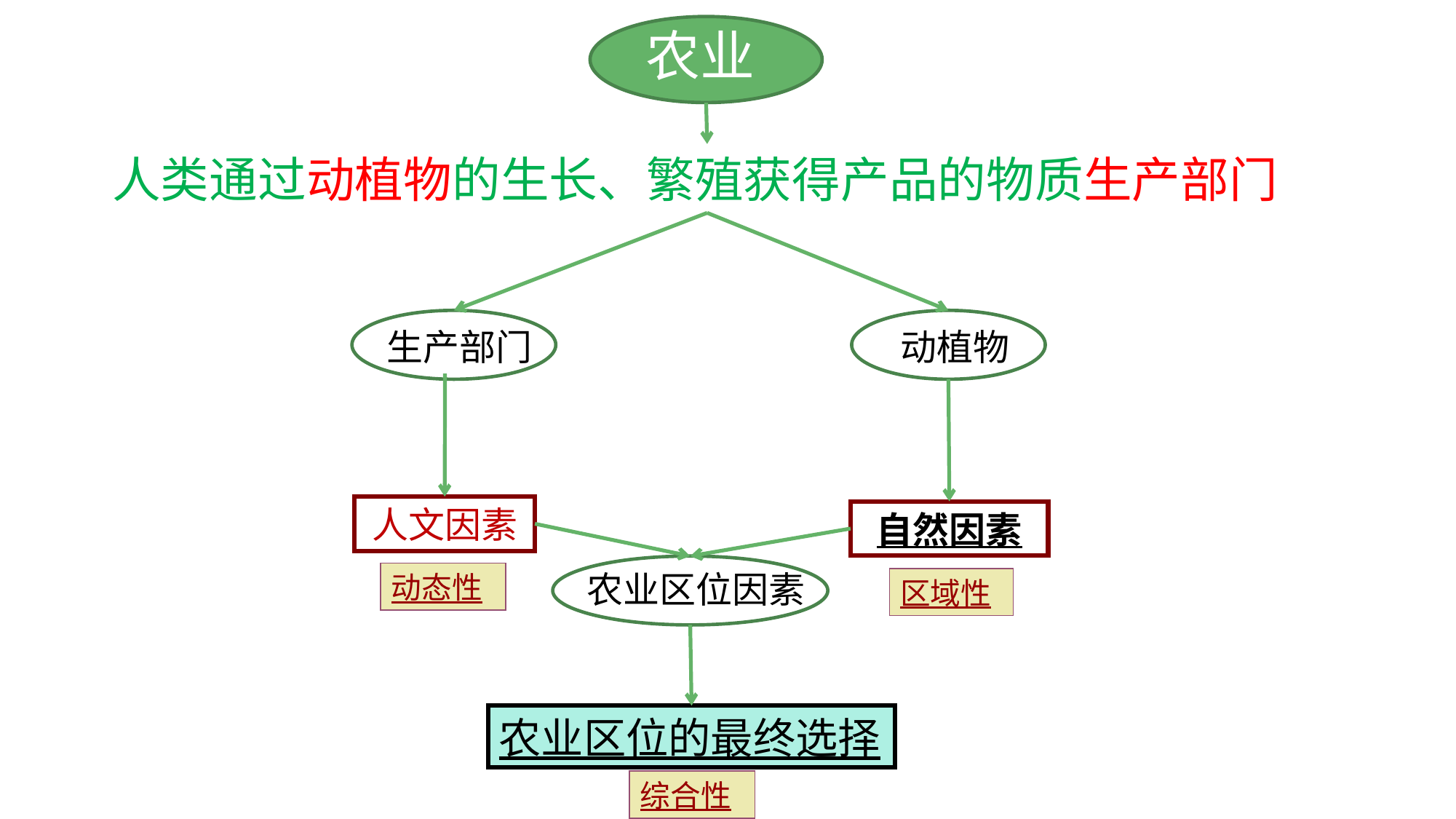

农业

人类通过动植物的生长、繁殖获得产品的物质生产部门

    生产部门
 动植物
人文因素
自然因素

    农业区位因素
动态性
区域性
农业区位的最终选择
综合性